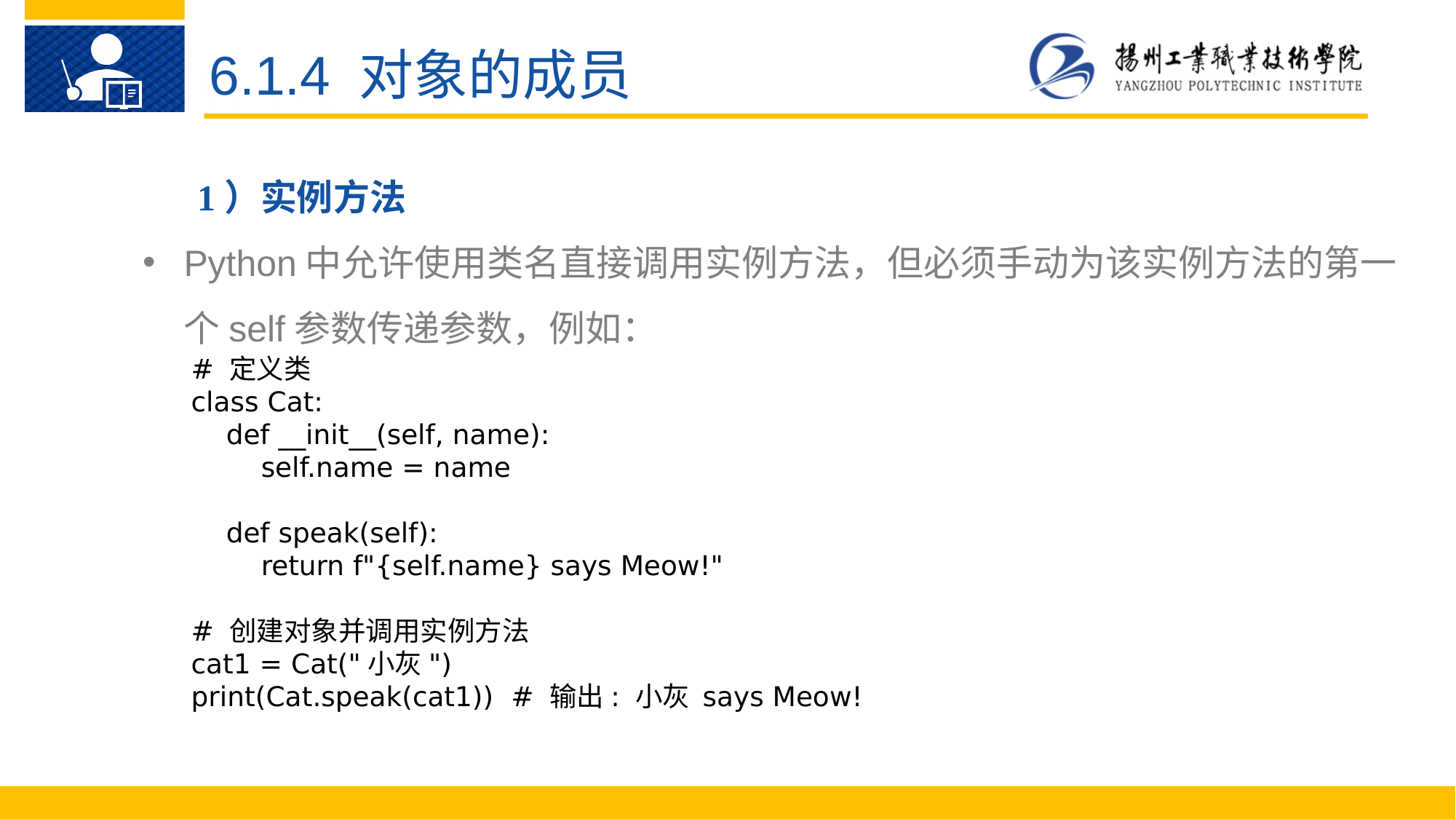

6.1.4 对象的成员
1）实例方法
Python中允许使用类名直接调用实例方法，但必须手动为该实例方法的第一个self参数传递参数，例如：
Python 语 言 的 优 点
# 定义类
class Cat:
    def __init__(self, name):
        self.name = name

    def speak(self):
        return f"{self.name} says Meow!"

# 创建对象并调用实例方法
cat1 = Cat("小灰")
print(Cat.speak(cat1))  # 输出: 小灰 says Meow!